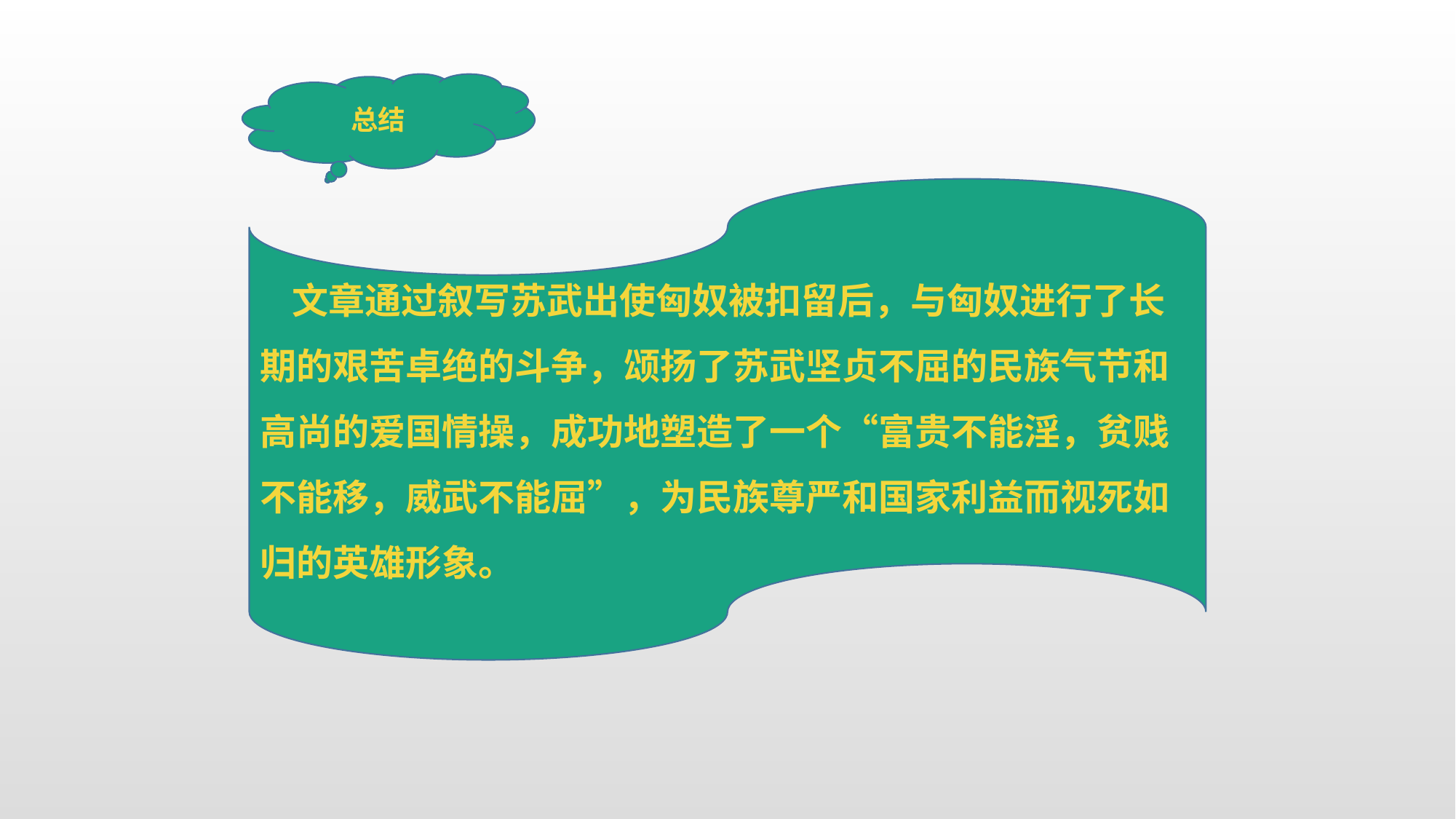

总结
文章通过叙写苏武出使匈奴被扣留后，与匈奴进行了长期的艰苦卓绝的斗争，颂扬了苏武坚贞不屈的民族气节和高尚的爱国情操，成功地塑造了一个“富贵不能淫，贫贱不能移，威武不能屈”，为民族尊严和国家利益而视死如归的英雄形象。